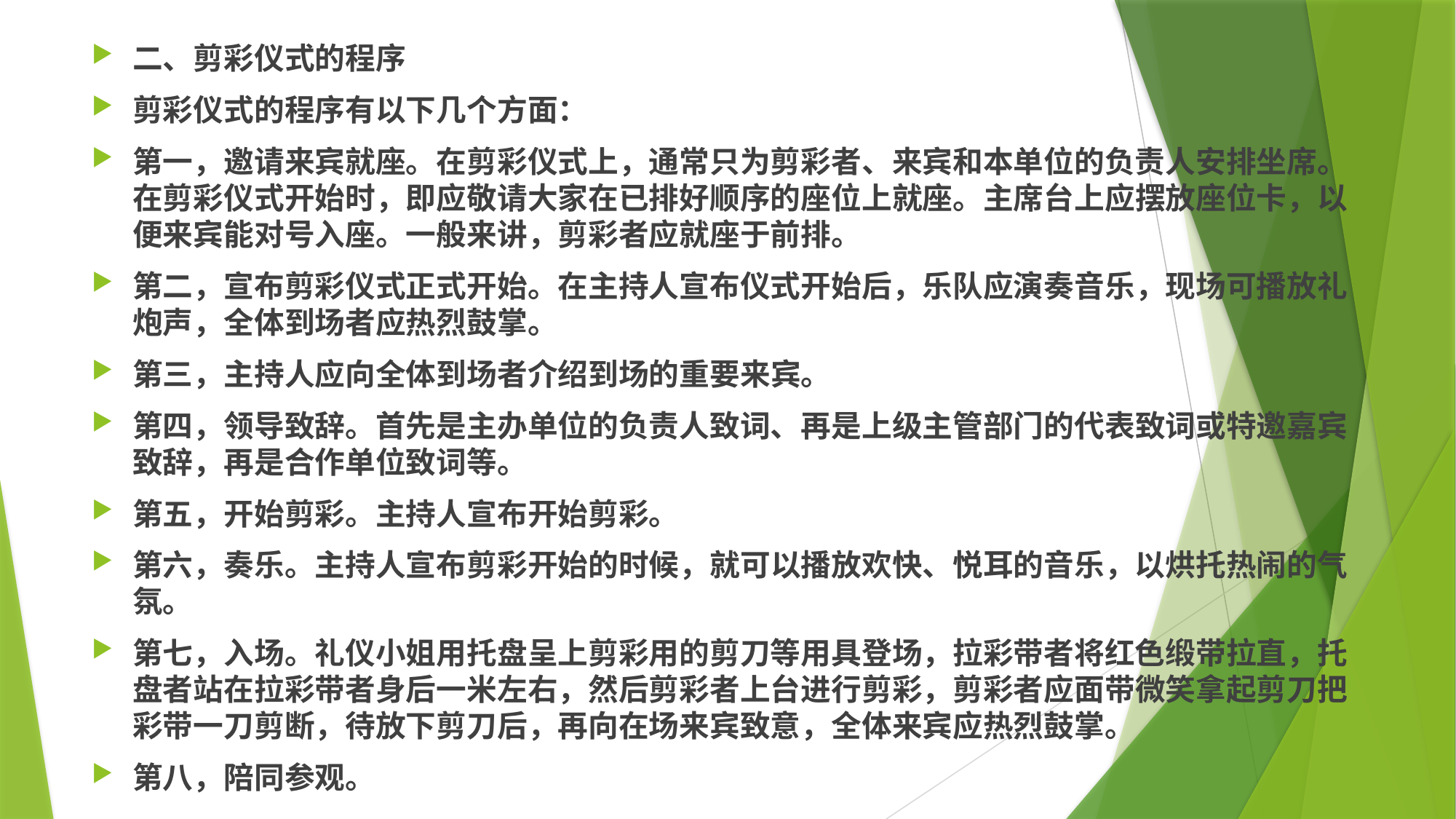

二、剪彩仪式的程序
剪彩仪式的程序有以下几个方面：
第一，邀请来宾就座。在剪彩仪式上，通常只为剪彩者、来宾和本单位的负责人安排坐席。在剪彩仪式开始时，即应敬请大家在已排好顺序的座位上就座。主席台上应摆放座位卡，以便来宾能对号入座。一般来讲，剪彩者应就座于前排。
第二，宣布剪彩仪式正式开始。在主持人宣布仪式开始后，乐队应演奏音乐，现场可播放礼炮声，全体到场者应热烈鼓掌。
第三，主持人应向全体到场者介绍到场的重要来宾。
第四，领导致辞。首先是主办单位的负责人致词、再是上级主管部门的代表致词或特邀嘉宾致辞，再是合作单位致词等。
第五，开始剪彩。主持人宣布开始剪彩。
第六，奏乐。主持人宣布剪彩开始的时候，就可以播放欢快、悦耳的音乐，以烘托热闹的气氛。
第七，入场。礼仪小姐用托盘呈上剪彩用的剪刀等用具登场，拉彩带者将红色缎带拉直，托盘者站在拉彩带者身后一米左右，然后剪彩者上台进行剪彩，剪彩者应面带微笑拿起剪刀把彩带一刀剪断，待放下剪刀后，再向在场来宾致意，全体来宾应热烈鼓掌。
第八，陪同参观。
#